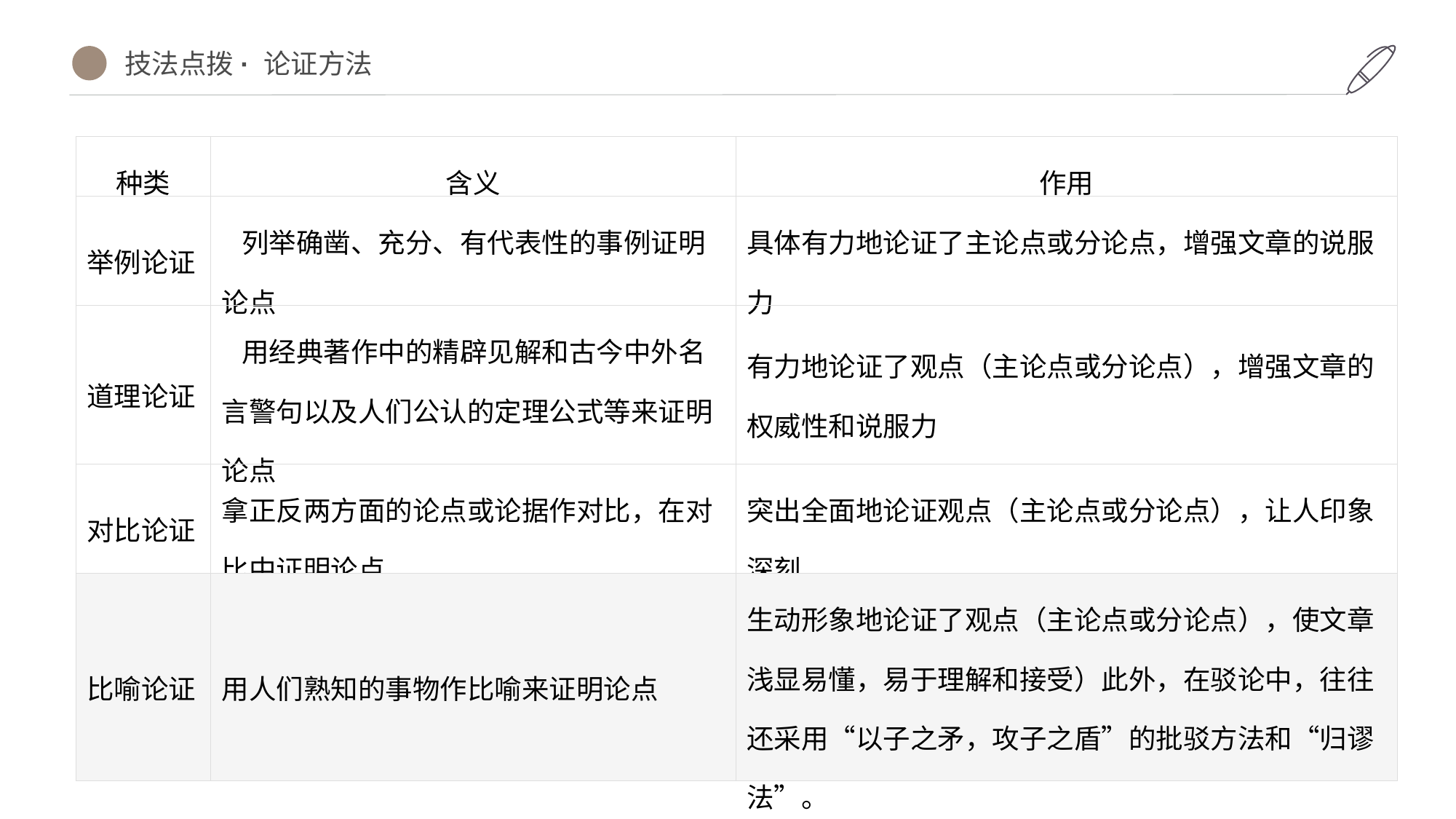

技法点拨· 论证方法

| 种类 | 含义 | 作用 |
| --- | --- | --- |
| 举例论证 | 列举确凿、充分、有代表性的事例证明论点 | 具体有力地论证了主论点或分论点，增强文章的说服力 |
| 道理论证 | 用经典著作中的精辟见解和古今中外名言警句以及人们公认的定理公式等来证明论点 | 有力地论证了观点（主论点或分论点），增强文章的权威性和说服力 |
| 对比论证 | 拿正反两方面的论点或论据作对比，在对比中证明论点 | 突出全面地论证观点（主论点或分论点），让人印象深刻 |
| 比喻论证 | 用人们熟知的事物作比喻来证明论点 | 生动形象地论证了观点（主论点或分论点），使文章浅显易懂，易于理解和接受）此外，在驳论中，往往还采用“以子之矛，攻子之盾”的批驳方法和“归谬法”。 |